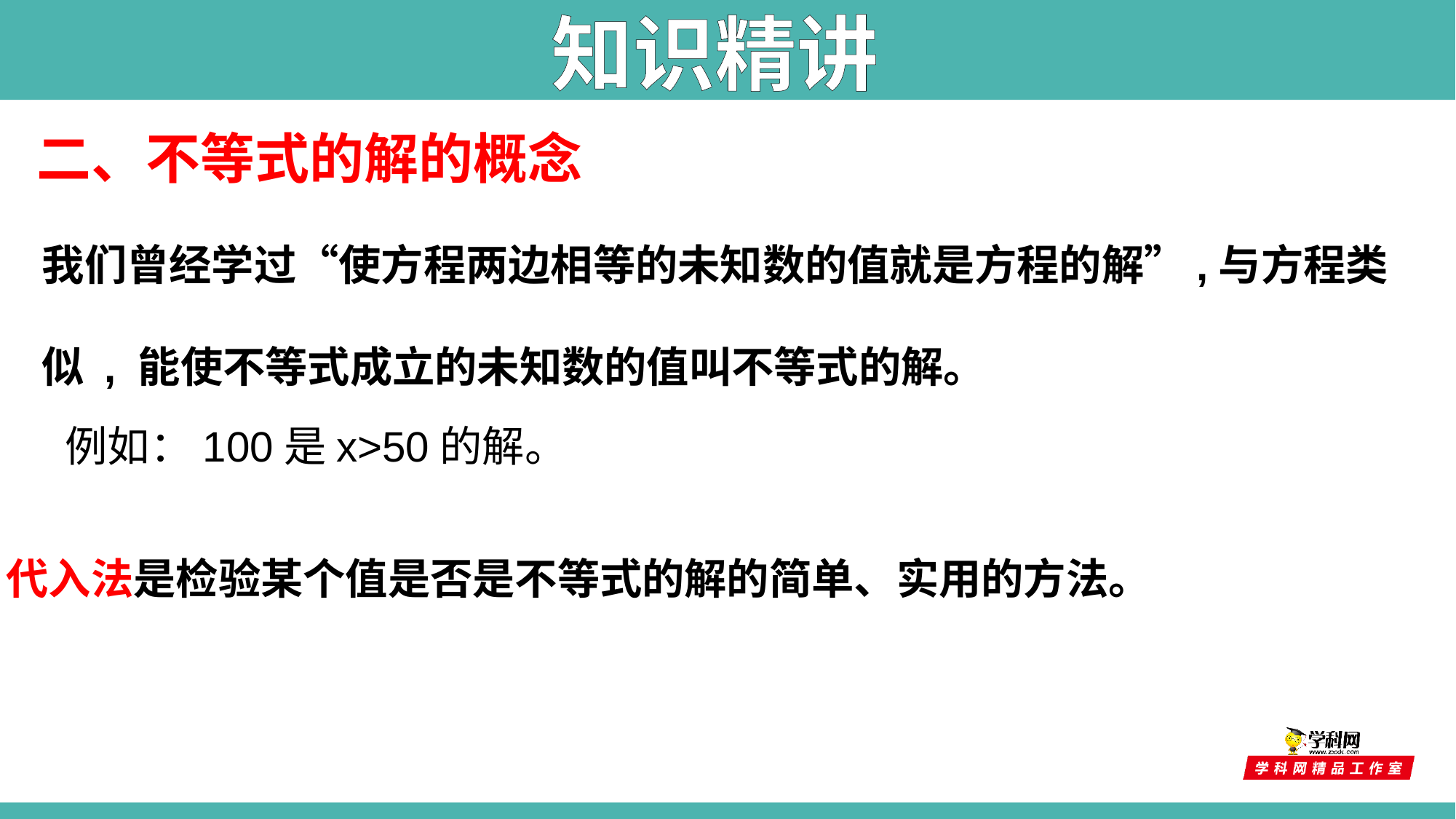

知识精讲
二、不等式的解的概念
我们曾经学过“使方程两边相等的未知数的值就是方程的解”,与方程类似 , 能使不等式成立的未知数的值叫不等式的解。
例如：100是x>50的解。
    代入法是检验某个值是否是不等式的解的简单、实用的方法。